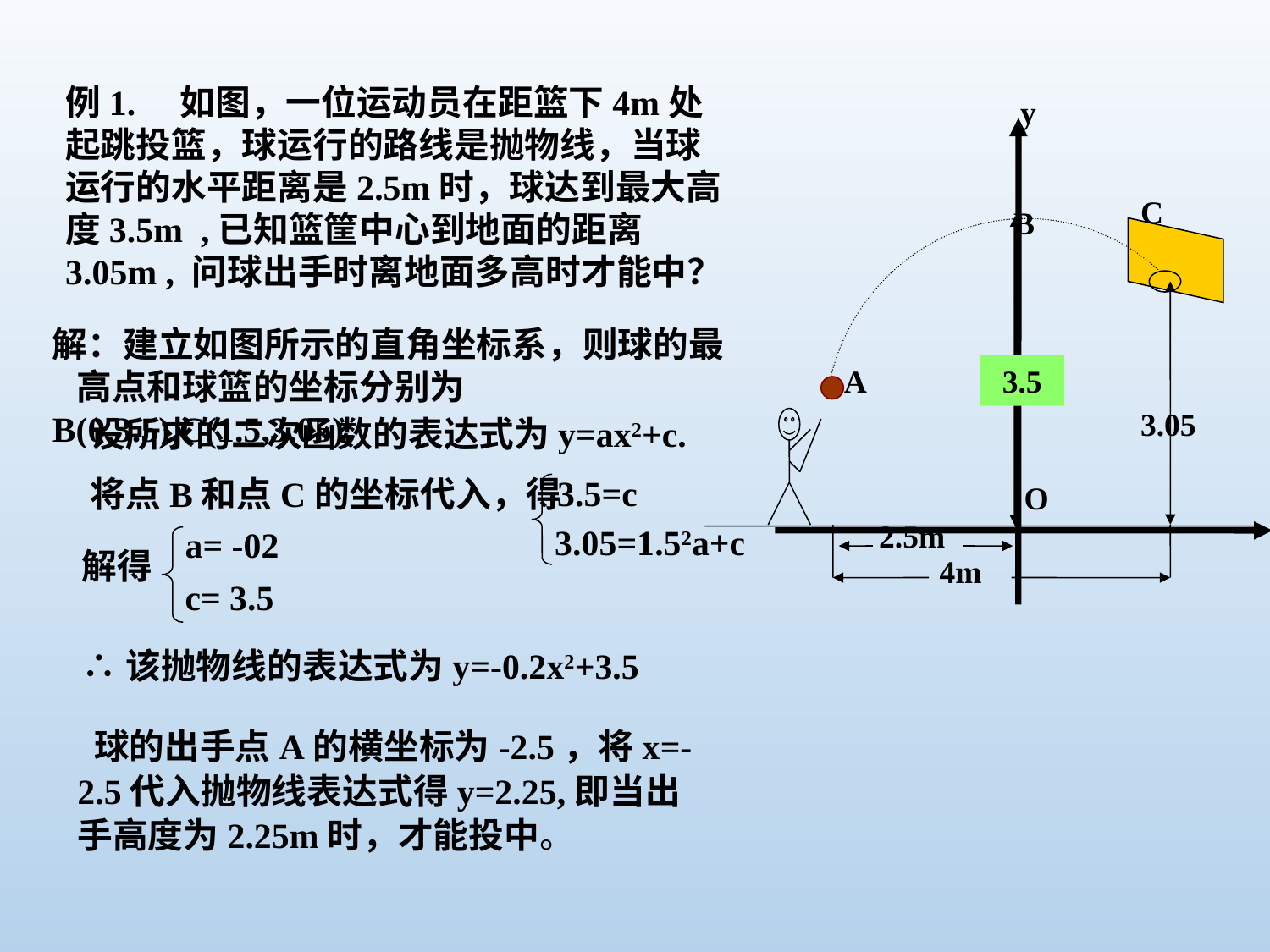

例1.    如图，一位运动员在距篮下4m处起跳投篮，球运行的路线是抛物线，当球运行的水平距离是2.5m时，球达到最大高度3.5m  ,已知篮筐中心到地面的距离3.05m , 问球出手时离地面多高时才能中？
y

x

C
B

A
3.5

3.05

O
2.5m

4m

解：建立如图所示的直角坐标系，则球的最        高点和球篮的坐标分别为B(0,3.5),C(1.5,3.05).
   设所求的二次函数的表达式为y=ax2+c.
   将点B和点C的坐标代入，得
a= -02

c= 3.5
解得
3.5=c

3.05=1.52a+c
∴该抛物线的表达式为y=-0.2x2+3.5

 球的出手点A的横坐标为-2.5，将x=-2.5代入抛物线表达式得y=2.25,即当出手高度为2.25m时，才能投中。